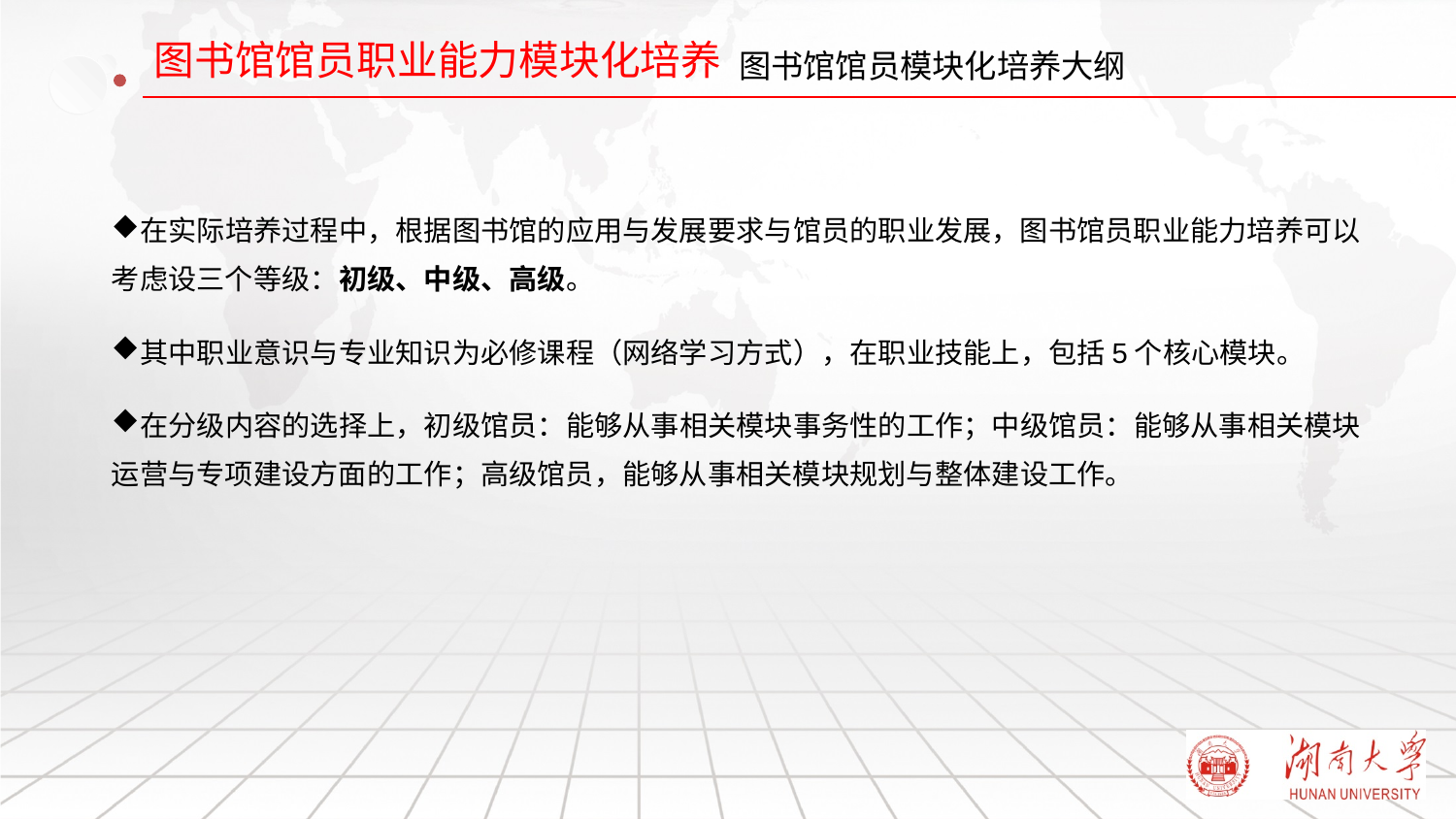

# 图书馆馆员模块化培养大纲
在实际培养过程中，根据图书馆的应用与发展要求与馆员的职业发展，图书馆员职业能力培养可以考虑设三个等级：初级、中级、高级。
其中职业意识与专业知识为必修课程（网络学习方式），在职业技能上，包括5个核心模块。
在分级内容的选择上，初级馆员：能够从事相关模块事务性的工作；中级馆员：能够从事相关模块运营与专项建设方面的工作；高级馆员，能够从事相关模块规划与整体建设工作。